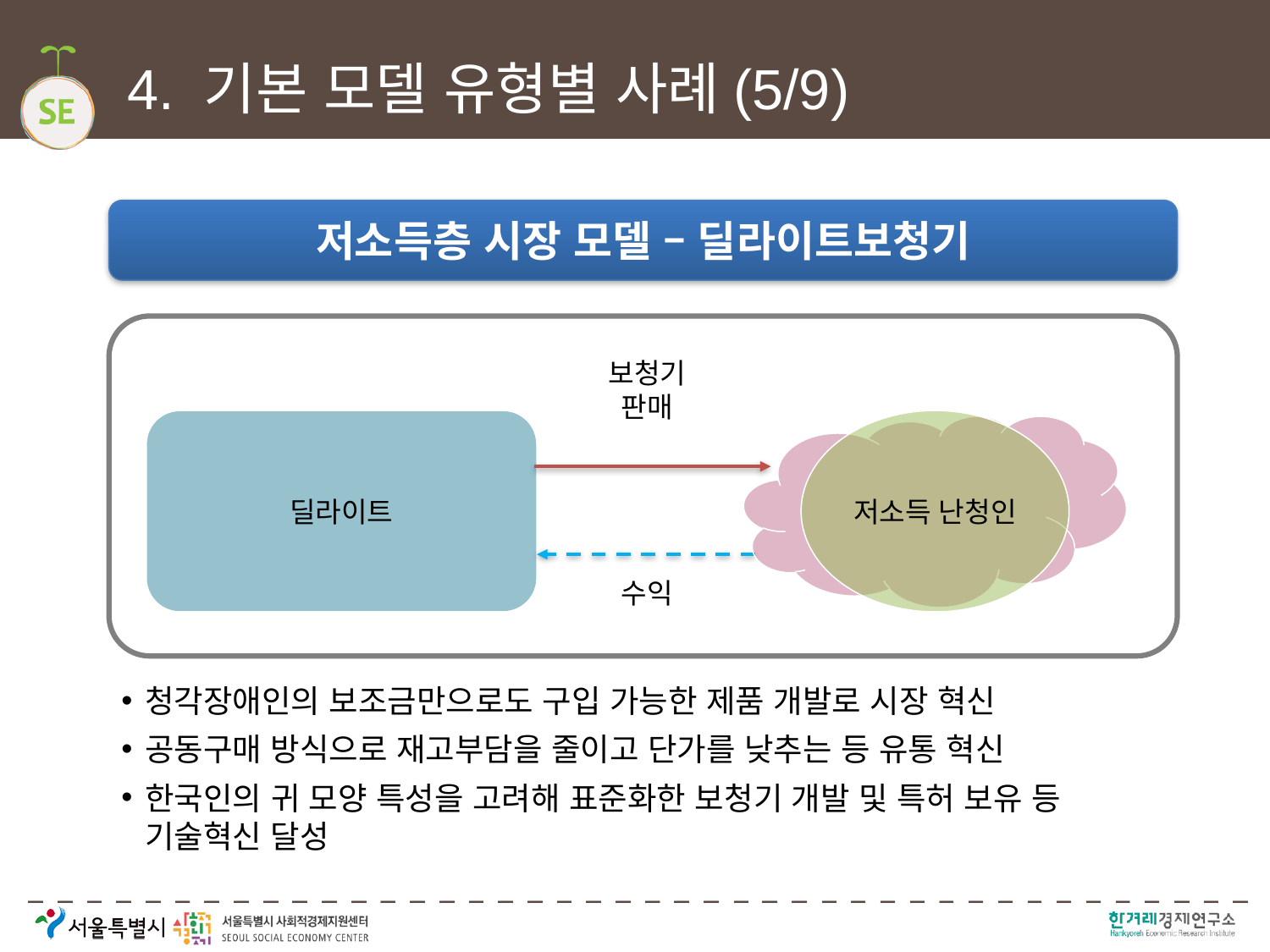

# 4. 기본 모델 유형별 사례(5/9)
저소득층 시장 모델 – 딜라이트보청기

보청기
판매
딜라이트
저소득 난청인

수익
청각장애인의 보조금만으로도 구입 가능한 제품 개발로 시장 혁신
공동구매 방식으로 재고부담을 줄이고 단가를 낮추는 등 유통 혁신
한국인의 귀 모양 특성을 고려해 표준화한 보청기 개발 및 특허 보유 등 기술혁신 달성